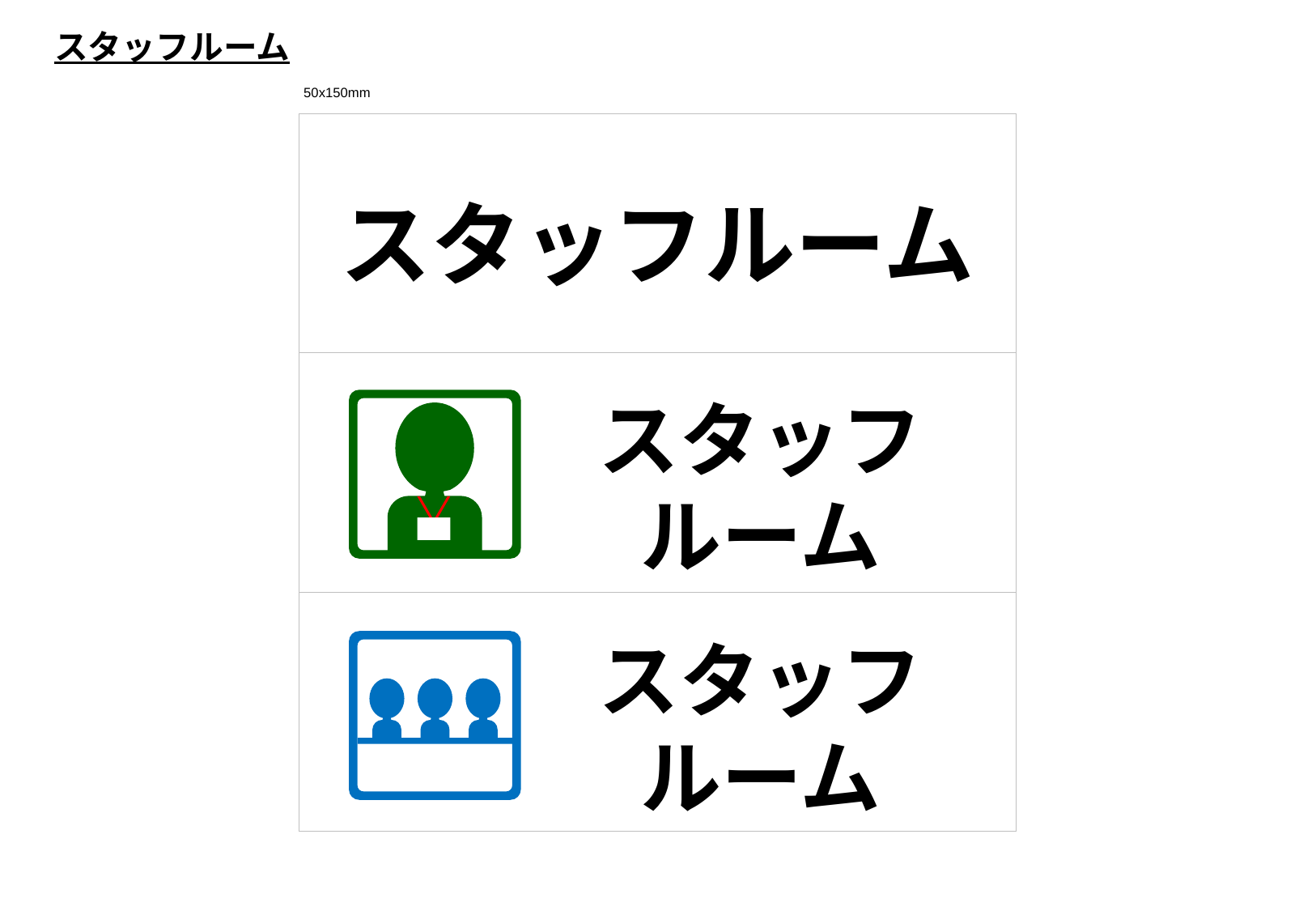

スタッフルーム
50x150mm

スタッフルーム

スタッフ
ルーム

スタッフ
ルーム